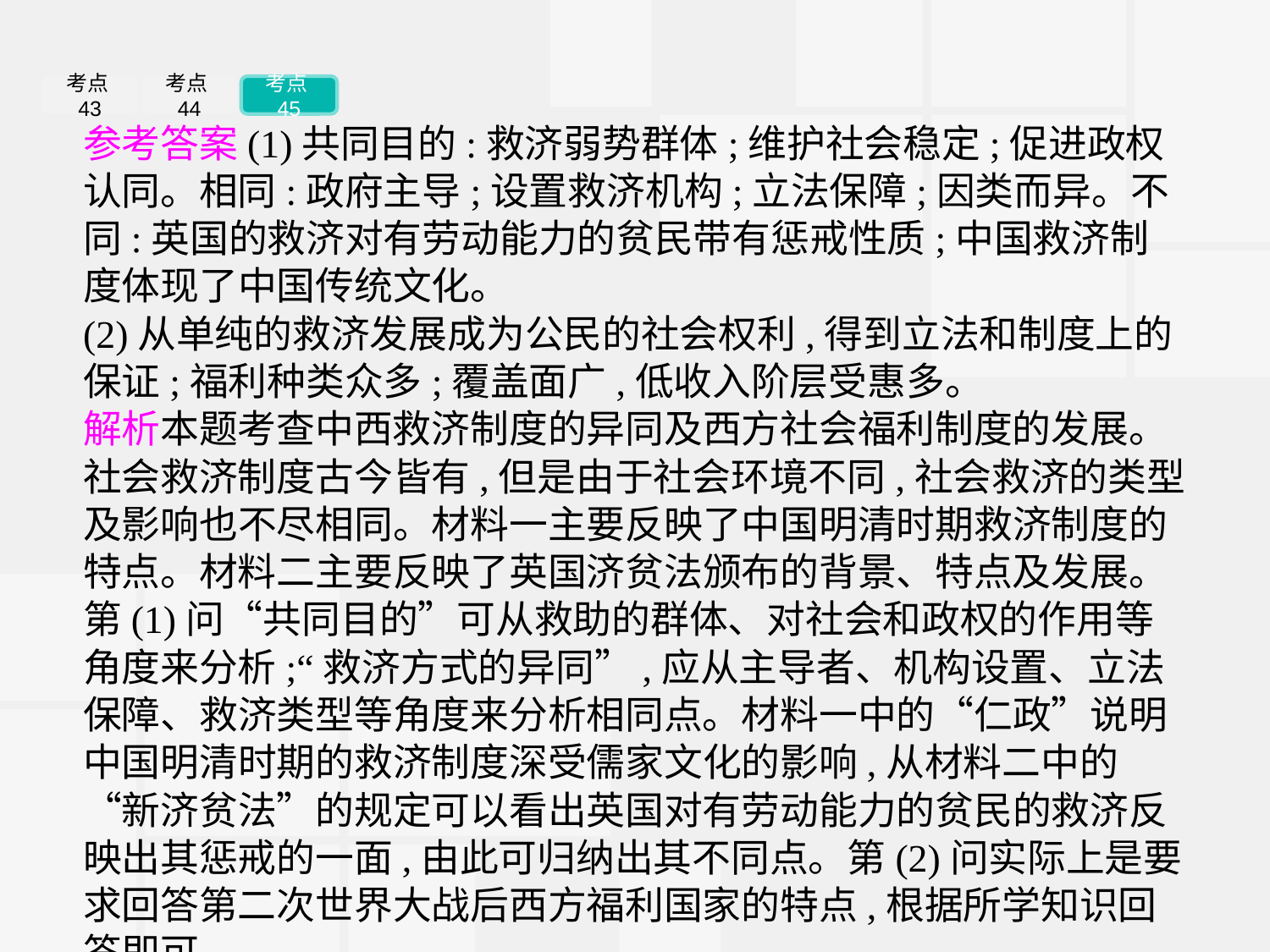

考点43
考点44
考点45
参考答案(1)共同目的:救济弱势群体;维护社会稳定;促进政权认同。相同:政府主导;设置救济机构;立法保障;因类而异。不同:英国的救济对有劳动能力的贫民带有惩戒性质;中国救济制度体现了中国传统文化。
(2)从单纯的救济发展成为公民的社会权利,得到立法和制度上的保证;福利种类众多;覆盖面广,低收入阶层受惠多。
解析本题考查中西救济制度的异同及西方社会福利制度的发展。社会救济制度古今皆有,但是由于社会环境不同,社会救济的类型及影响也不尽相同。材料一主要反映了中国明清时期救济制度的特点。材料二主要反映了英国济贫法颁布的背景、特点及发展。第(1)问“共同目的”可从救助的群体、对社会和政权的作用等角度来分析;“救济方式的异同”,应从主导者、机构设置、立法保障、救济类型等角度来分析相同点。材料一中的“仁政”说明中国明清时期的救济制度深受儒家文化的影响,从材料二中的“新济贫法”的规定可以看出英国对有劳动能力的贫民的救济反映出其惩戒的一面,由此可归纳出其不同点。第(2)问实际上是要求回答第二次世界大战后西方福利国家的特点,根据所学知识回答即可。